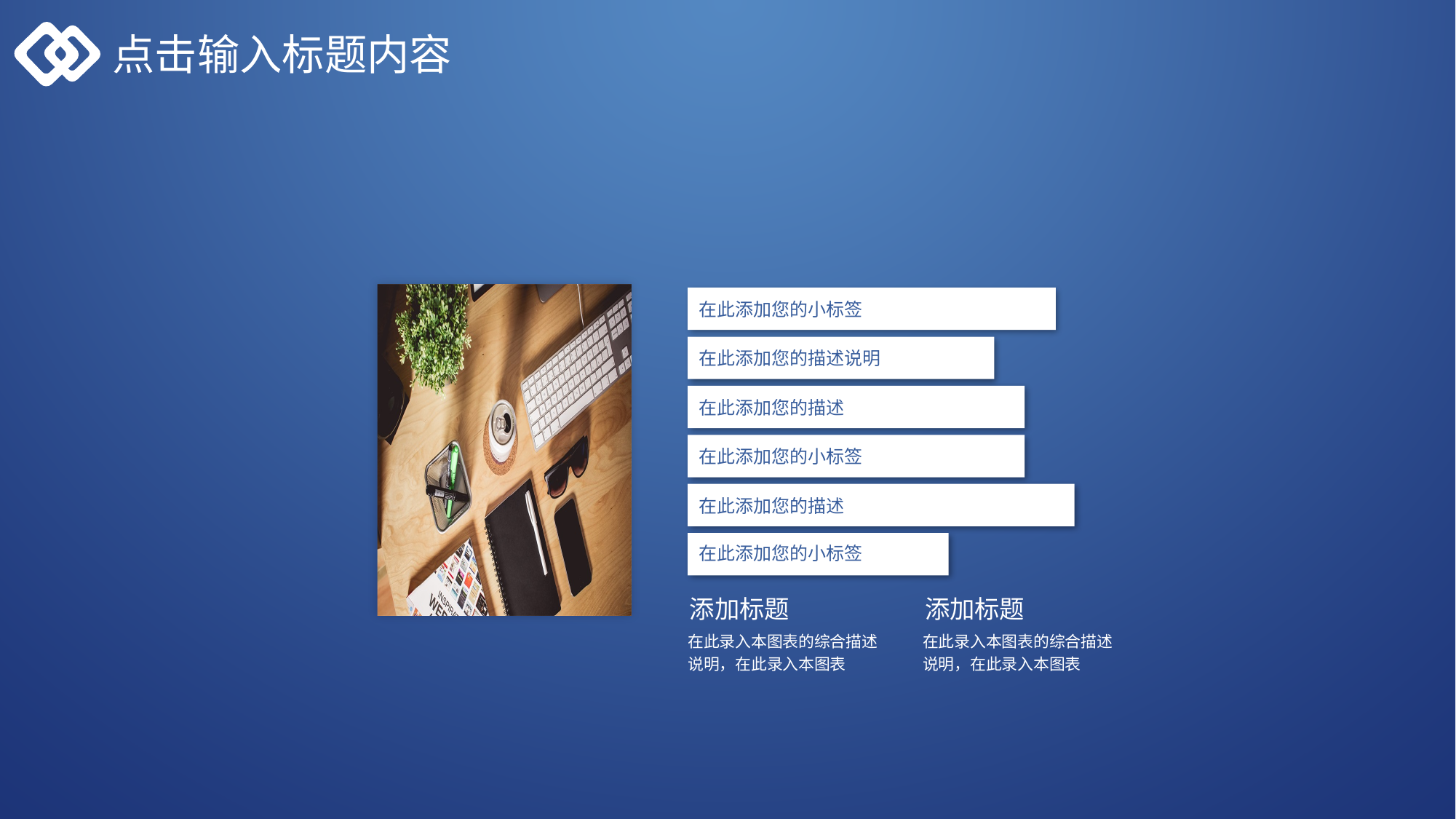

点击输入标题内容

在此添加您的小标签

在此添加您的描述说明

在此添加您的描述

在此添加您的小标签

在此添加您的描述

在此添加您的小标签
添加标题
添加标题
在此录入本图表的综合描述说明，在此录入本图表
在此录入本图表的综合描述说明，在此录入本图表